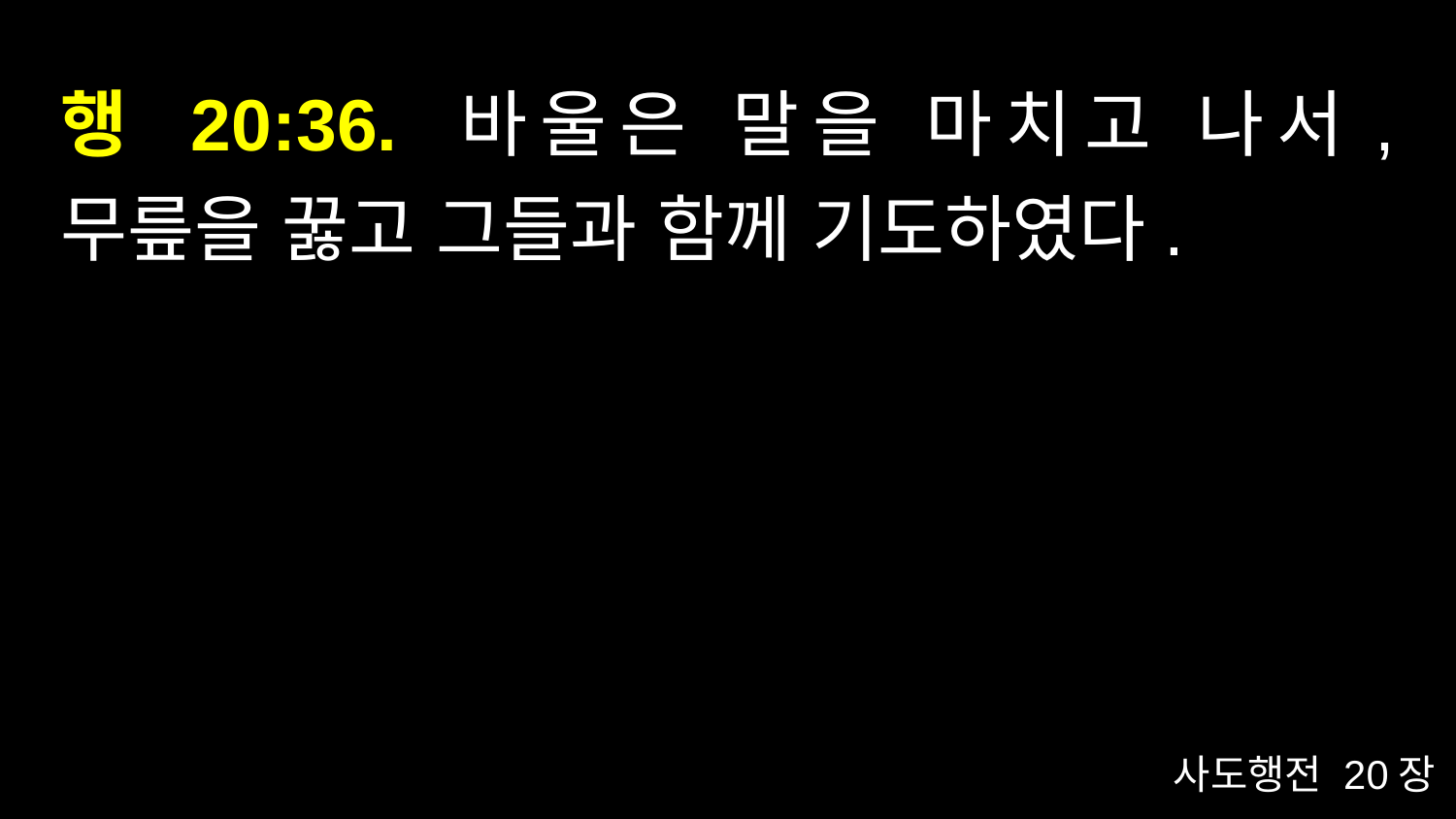

# 행 20:36. 바울은 말을 마치고 나서, 무릎을 꿇고 그들과 함께 기도하였다.
사도행전 20장